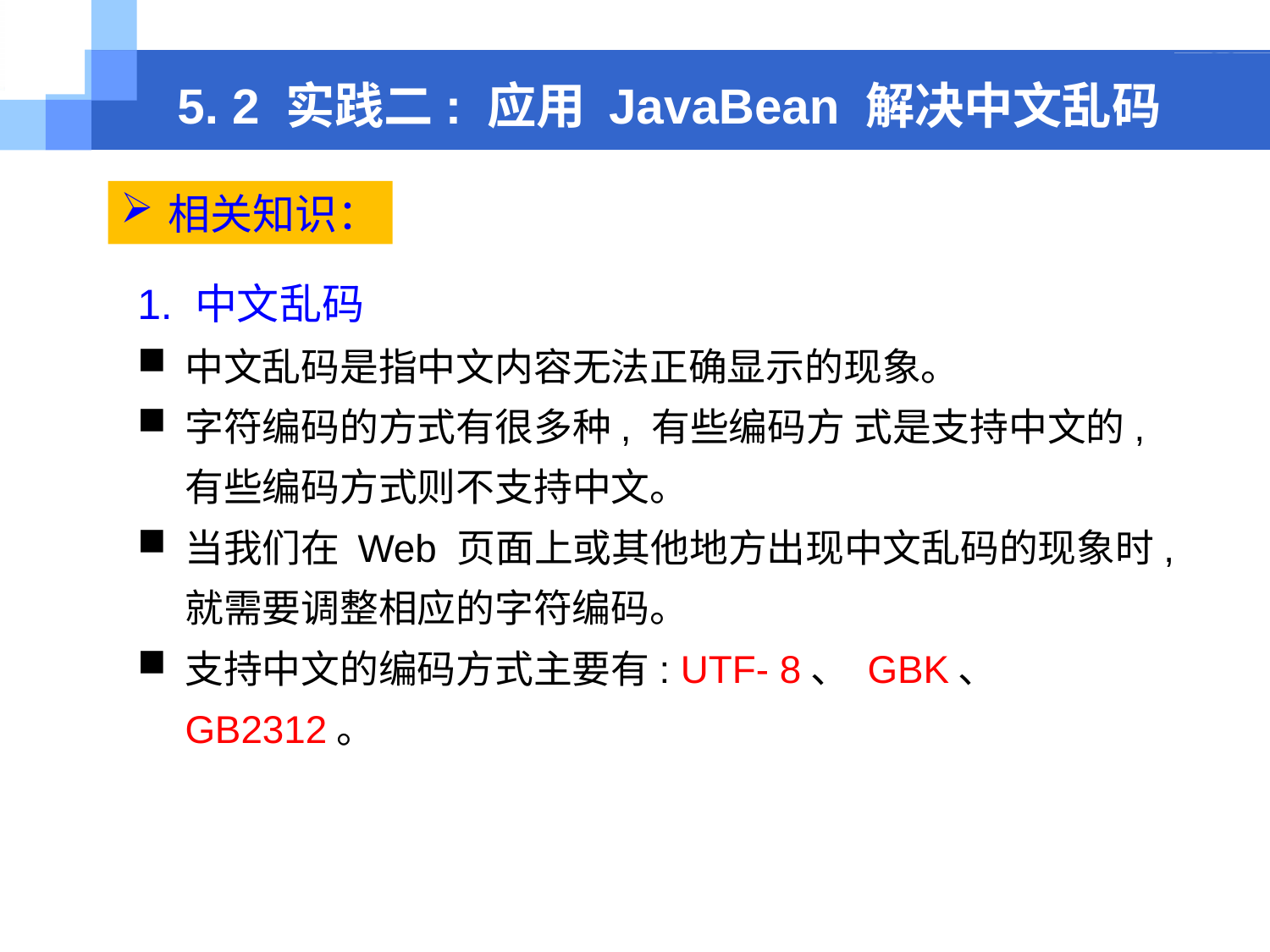

5. 2 实践二: 应用 JavaBean 解决中文乱码
相关知识：
1. 中文乱码
中文乱码是指中文内容无法正确显示的现象。
字符编码的方式有很多种, 有些编码方 式是支持中文的, 有些编码方式则不支持中文。
当我们在 Web 页面上或其他地方出现中文乱码的现象时, 就需要调整相应的字符编码。
支持中文的编码方式主要有: UTF- 8、 GBK、 GB2312。